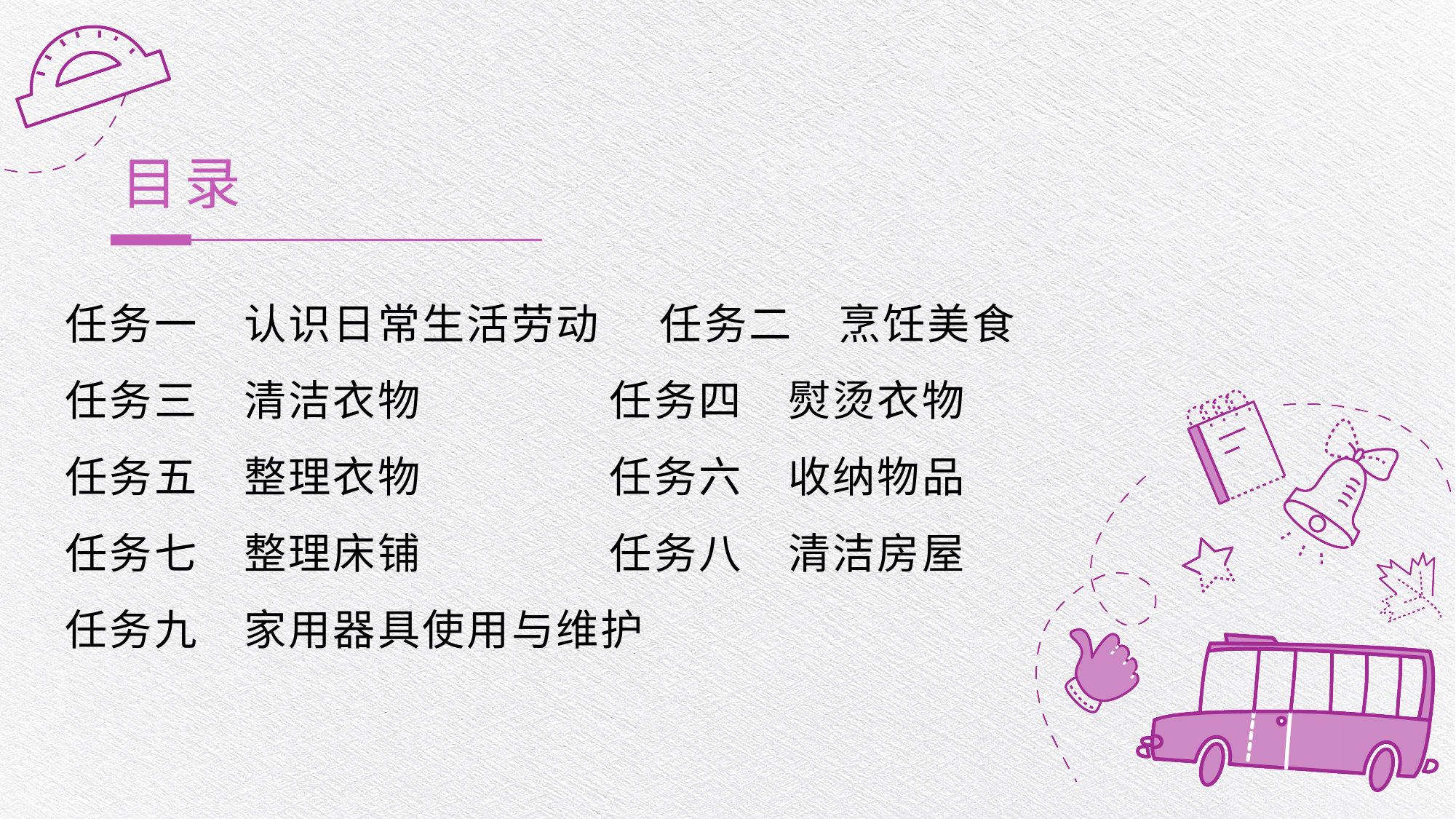

目录
任务一　认识日常生活劳动     任务二　烹饪美食
任务三　清洁衣物                任务四　熨烫衣物
任务五　整理衣物                任务六　收纳物品
任务七　整理床铺                任务八　清洁房屋
任务九　家用器具使用与维护